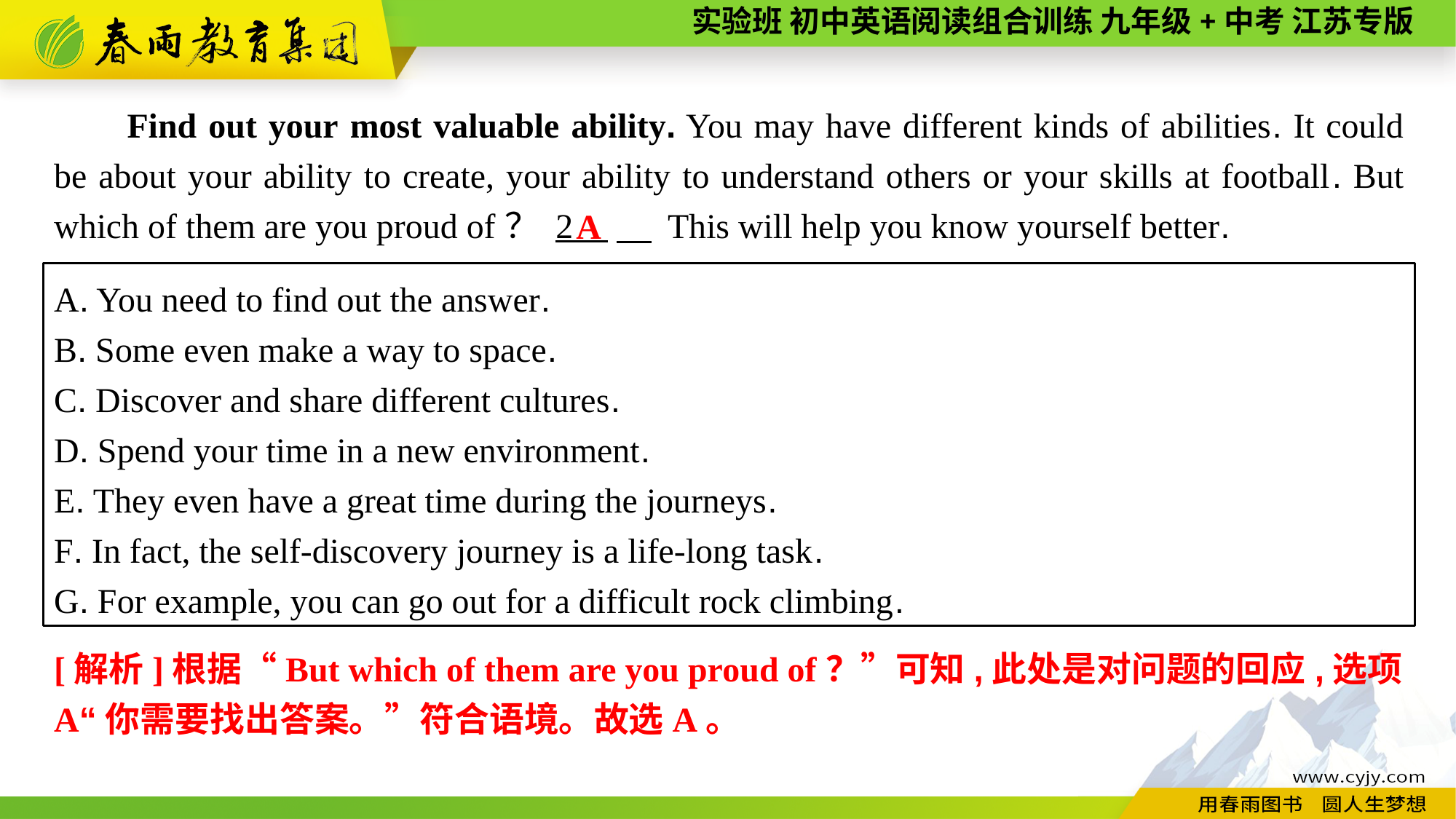

Find out your most valuable ability. You may have different kinds of abilities. It could be about your ability to create, your ability to understand others or your skills at football. But which of them are you proud of？ 2    　 This will help you know yourself better.
A
A. You need to find out the answer.
B. Some even make a way to space.
C. Discover and share different cultures.
D. Spend your time in a new environment.
E. They even have a great time during the journeys.
F. In fact, the self-discovery journey is a life-long task.
G. For example, you can go out for a difficult rock climbing.
[解析]根据“But which of them are you proud of？”可知,此处是对问题的回应,选项A“你需要找出答案。”符合语境。故选A。